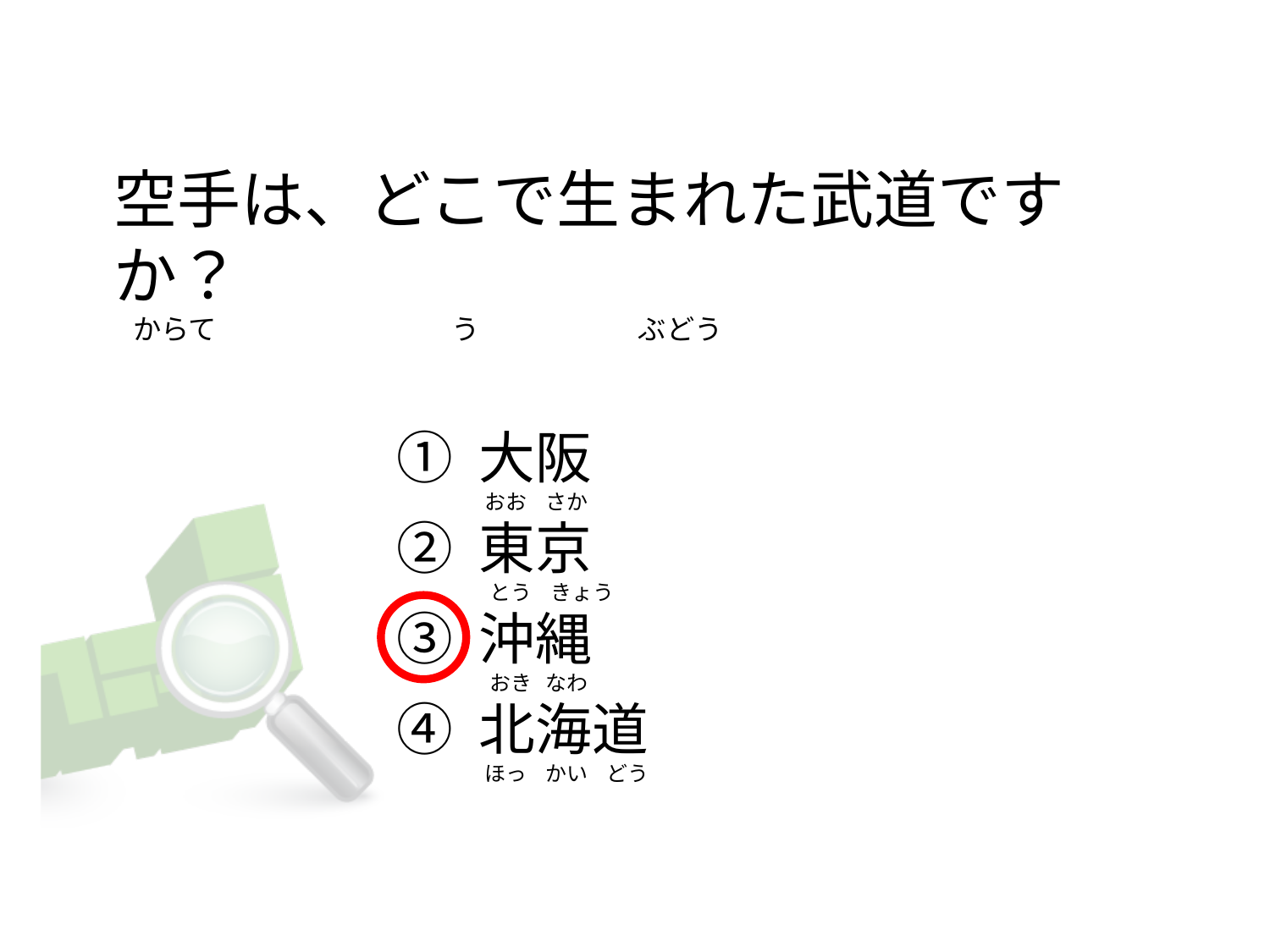

# 空手は、どこで生まれた武道ですか？    からて                                     う                         ぶどう
① 大阪
② 東京
③ 沖縄
④ 北海道
 おお    さか
  とう    きょう

  おき   なわ
 ほっ    かい    どう